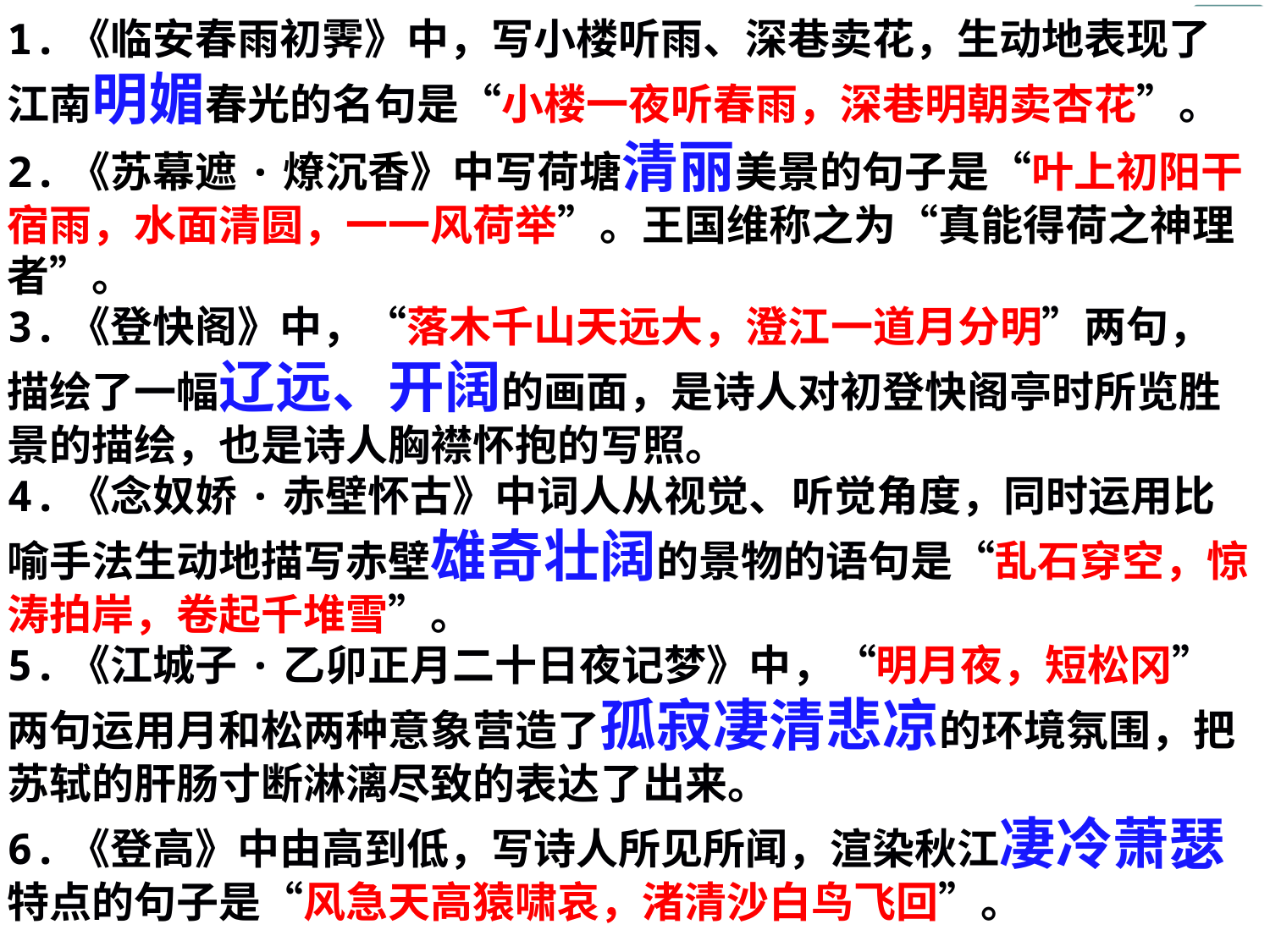

1.《临安春雨初霁》中，写小楼听雨、深巷卖花，生动地表现了江南明媚春光的名句是“小楼一夜听春雨，深巷明朝卖杏花”。
2.《苏幕遮·燎沉香》中写荷塘清丽美景的句子是“叶上初阳干宿雨，水面清圆，一一风荷举”。王国维称之为“真能得荷之神理者”。
3.《登快阁》中，“落木千山天远大，澄江一道月分明”两句，描绘了一幅辽远、开阔的画面，是诗人对初登快阁亭时所览胜景的描绘，也是诗人胸襟怀抱的写照。
4.《念奴娇·赤壁怀古》中词人从视觉、听觉角度，同时运用比喻手法生动地描写赤壁雄奇壮阔的景物的语句是“乱石穿空，惊涛拍岸，卷起千堆雪”。
5.《江城子·乙卯正月二十日夜记梦》中，“明月夜，短松冈”两句运用月和松两种意象营造了孤寂凄清悲凉的环境氛围，把苏轼的肝肠寸断淋漓尽致的表达了出来。
6.《登高》中由高到低，写诗人所见所闻，渲染秋江凄冷萧瑟特点的句子是“风急天高猿啸哀，渚清沙白鸟飞回”。